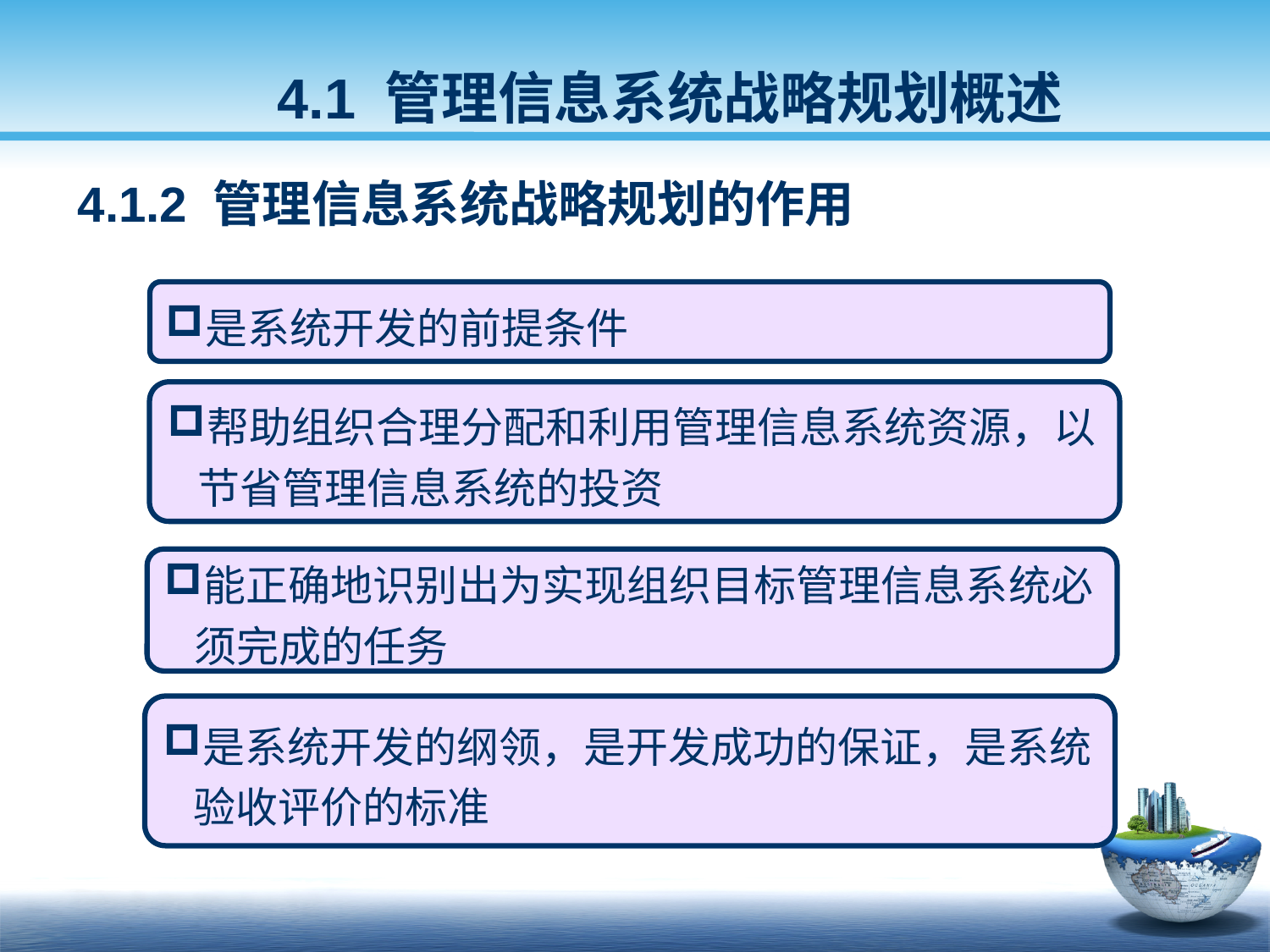

4.1 管理信息系统战略规划概述
4.1.2 管理信息系统战略规划的作用
是系统开发的前提条件
帮助组织合理分配和利用管理信息系统资源，以节省管理信息系统的投资
能正确地识别出为实现组织目标管理信息系统必须完成的任务
是系统开发的纲领，是开发成功的保证，是系统验收评价的标准